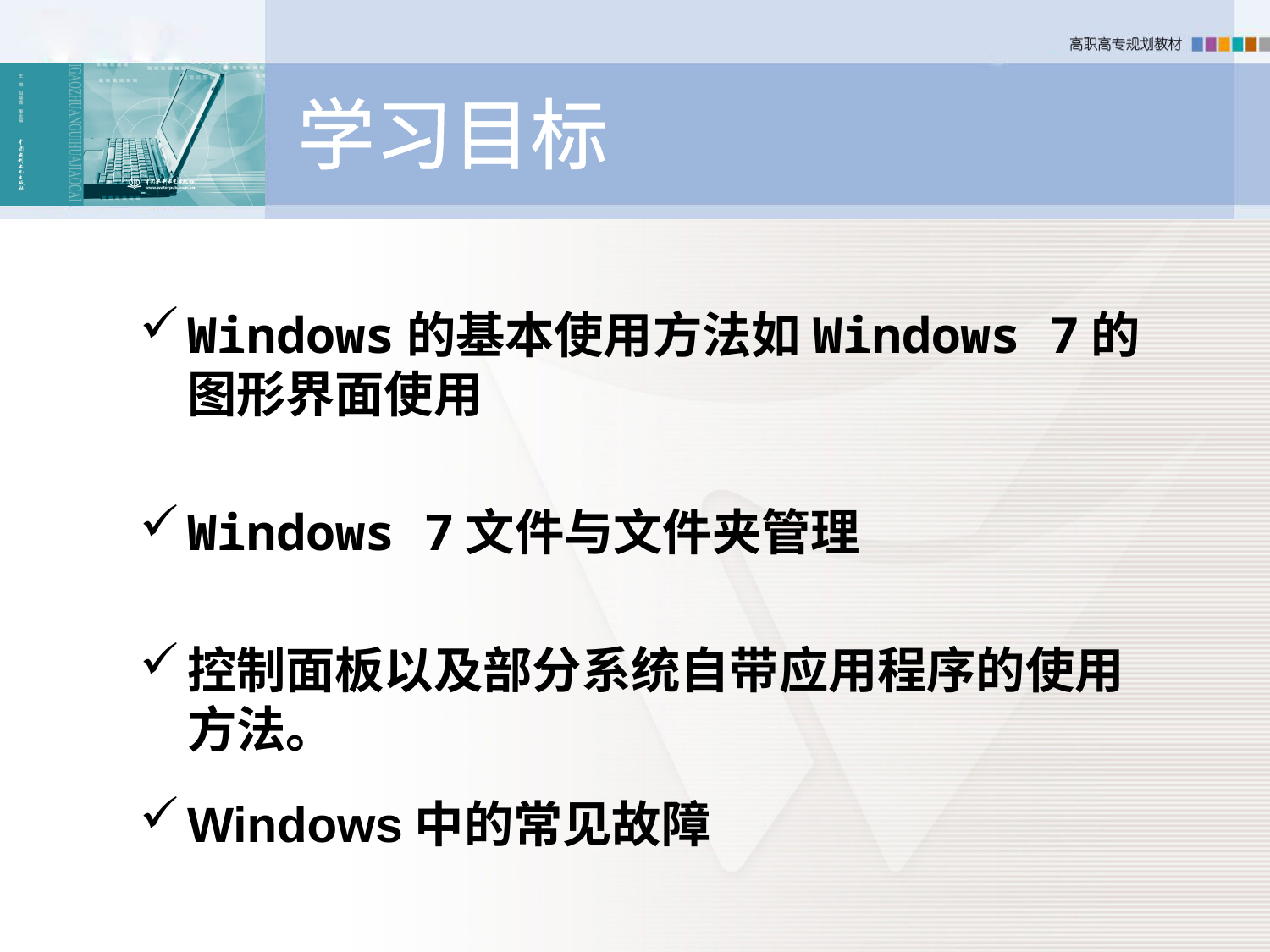

学习目标
Windows的基本使用方法如Windows 7的图形界面使用

Windows 7文件与文件夹管理

控制面板以及部分系统自带应用程序的使用方法。
Windows中的常见故障